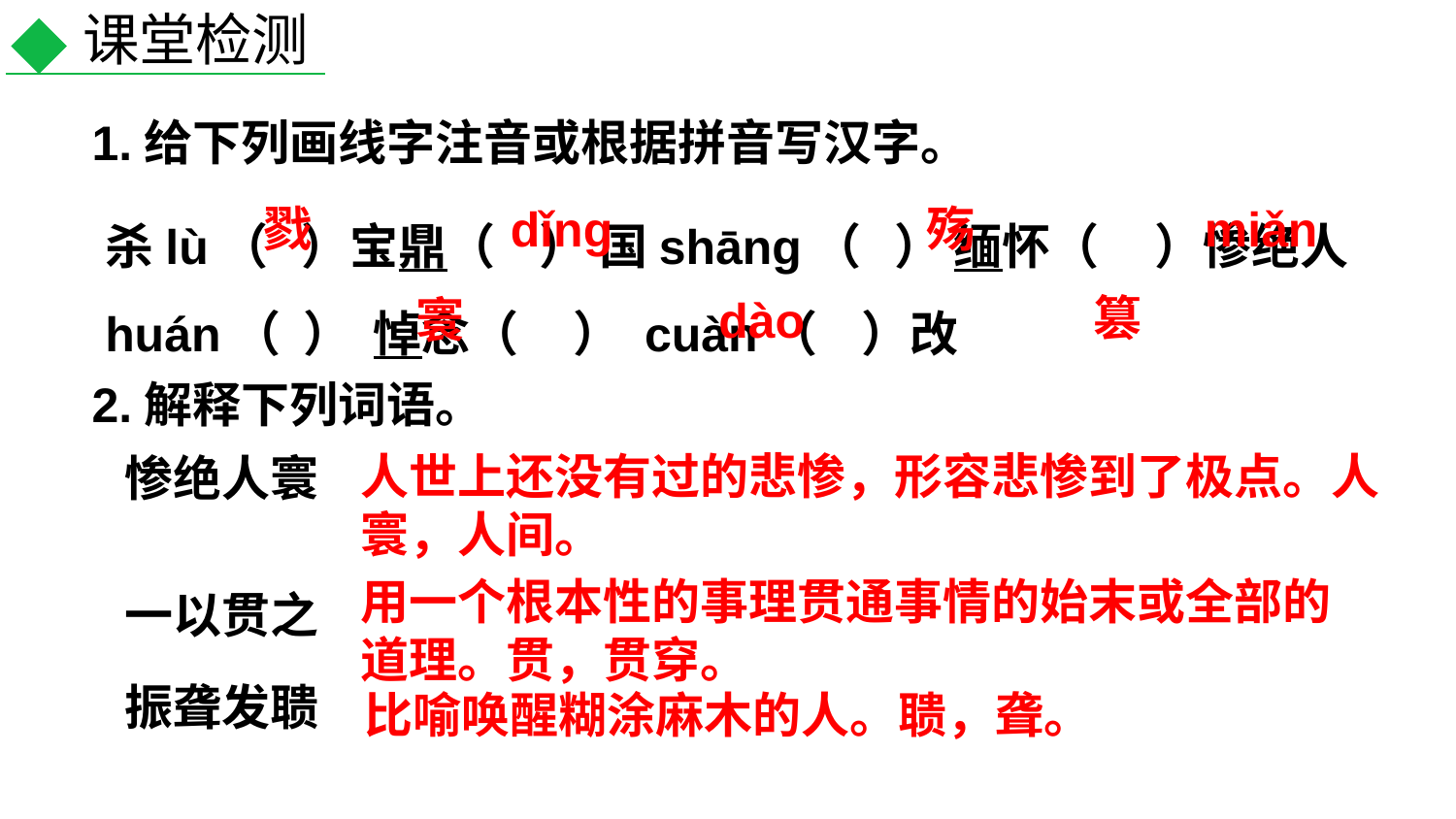

课堂检测

1.给下列画线字注音或根据拼音写汉字。
杀lù（   ）宝鼎（    ） 国shāng（   ） 缅怀（     ）惨绝人huán（  ）  悼念（     ） cuàn（    ）改
dǐng
miǎn
戮
殇
篡
寰
dào
2.解释下列词语。
人世上还没有过的悲惨，形容悲惨到了极点。人寰，人间。
惨绝人寰
用一个根本性的事理贯通事情的始末或全部的道理。贯，贯穿。
一以贯之
振聋发聩
比喻唤醒糊涂麻木的人。聩，聋。